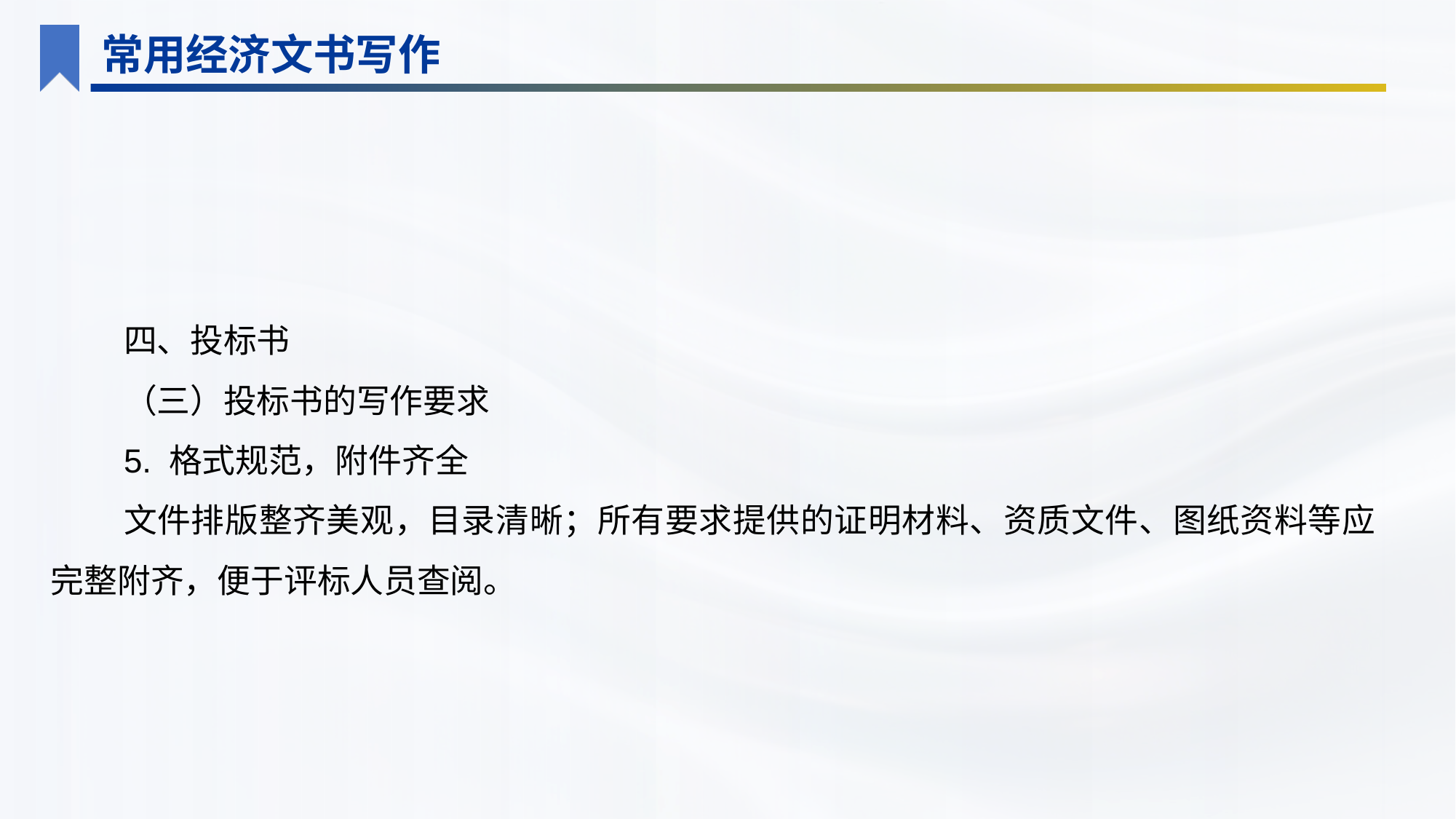

常用经济文书写作
四、投标书
（三）投标书的写作要求
5. 格式规范，附件齐全
文件排版整齐美观，目录清晰；所有要求提供的证明材料、资质文件、图纸资料等应完整附齐，便于评标人员查阅。